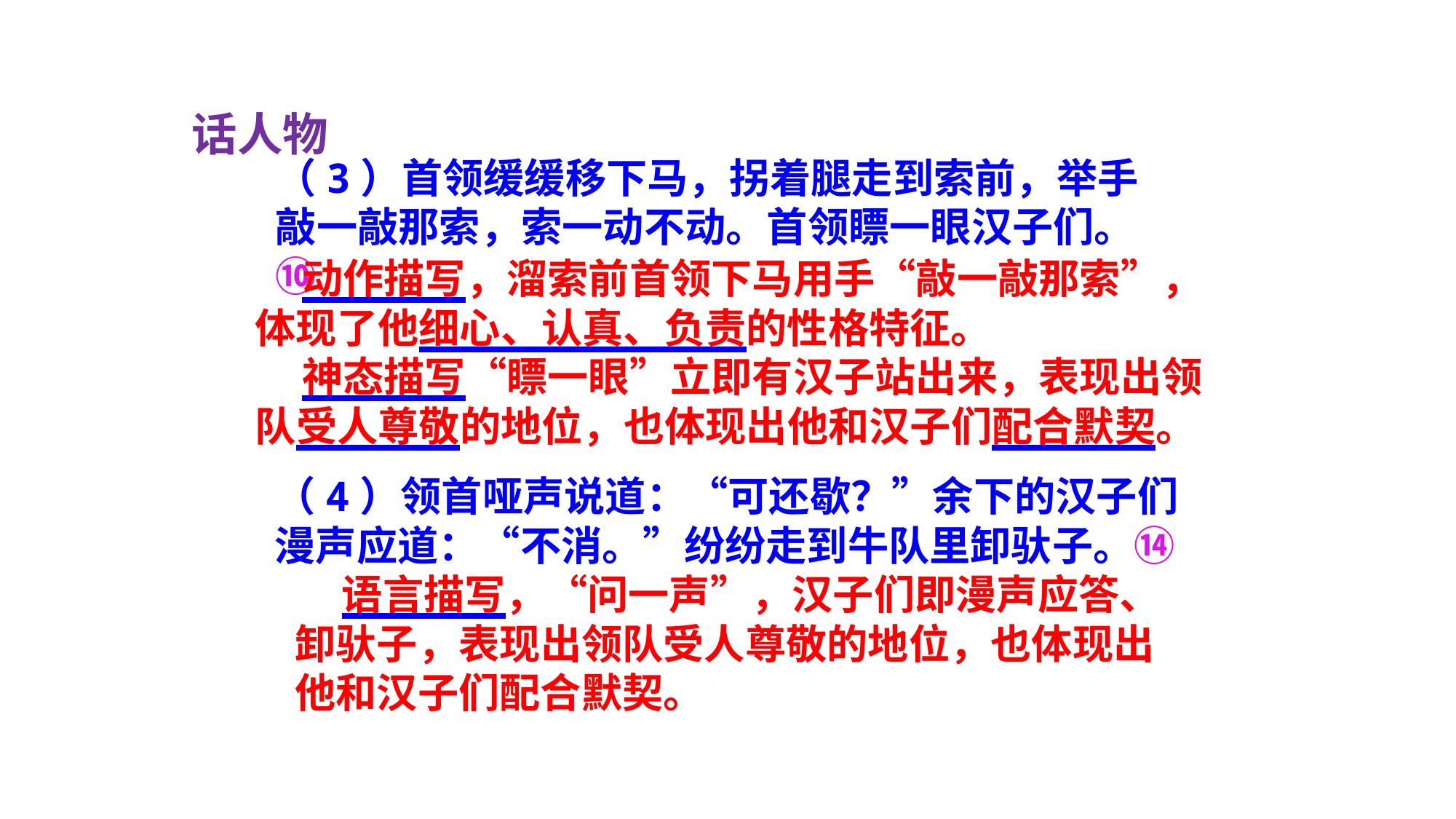

话人物
（3）首领缓缓移下马，拐着腿走到索前，举手敲一敲那索，索一动不动。首领瞟一眼汉子们。⑩
    动作描写，溜索前首领下马用手“敲一敲那索”，体现了他细心、认真、负责的性格特征。
    神态描写“瞟一眼”立即有汉子站出来，表现出领队受人尊敬的地位，也体现出他和汉子们配合默契。
（4）领首哑声说道：“可还歇？”余下的汉子们漫声应道：“不消。”纷纷走到牛队里卸驮子。⑭
    语言描写，“问一声”，汉子们即漫声应答、卸驮子，表现出领队受人尊敬的地位，也体现出他和汉子们配合默契。